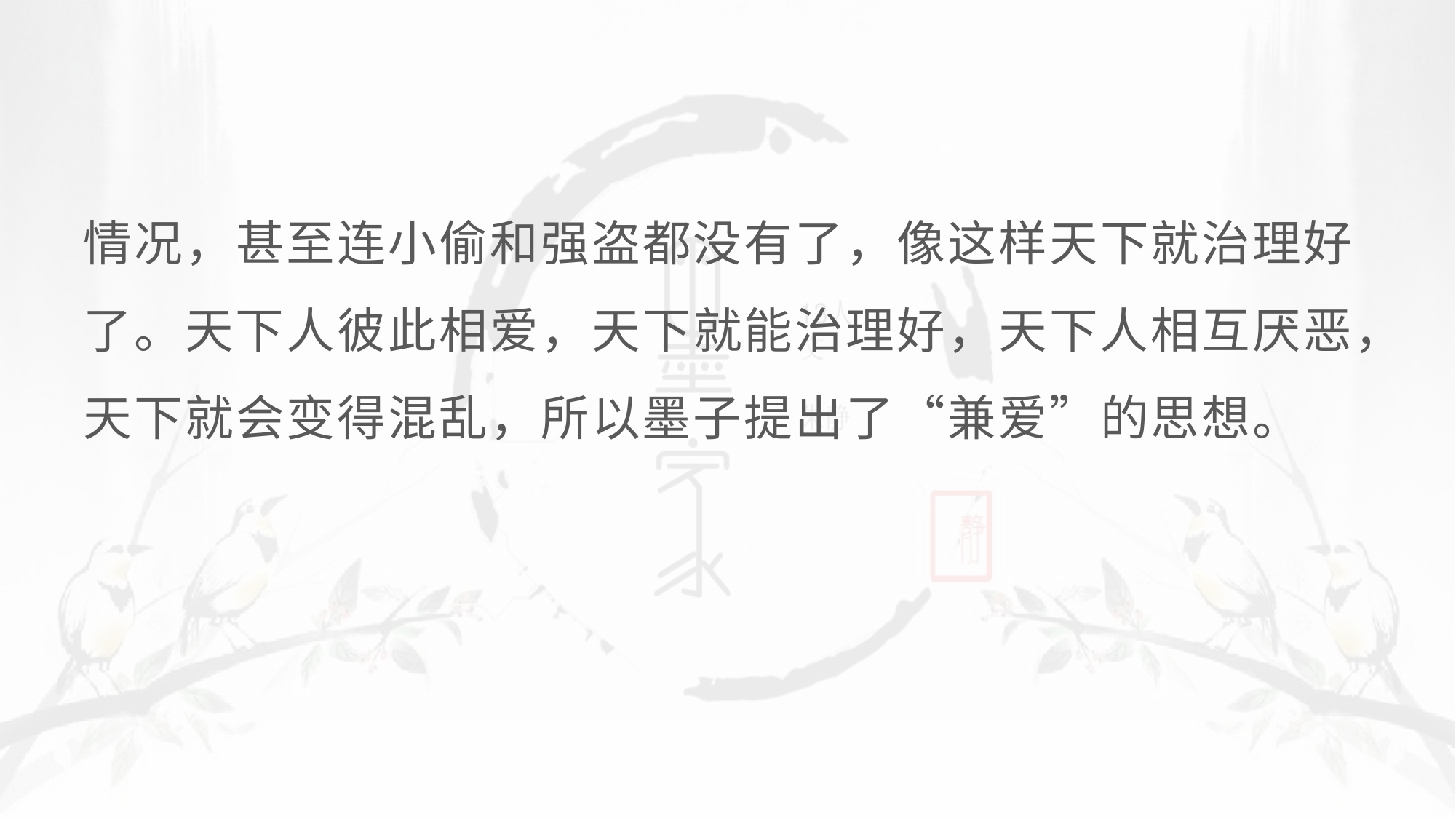

情况，甚至连小偷和强盗都没有了，像这样天下就治理好了。天下人彼此相爱，天下就能治理好，天下人相互厌恶，天下就会变得混乱，所以墨子提出了“兼爱”的思想。